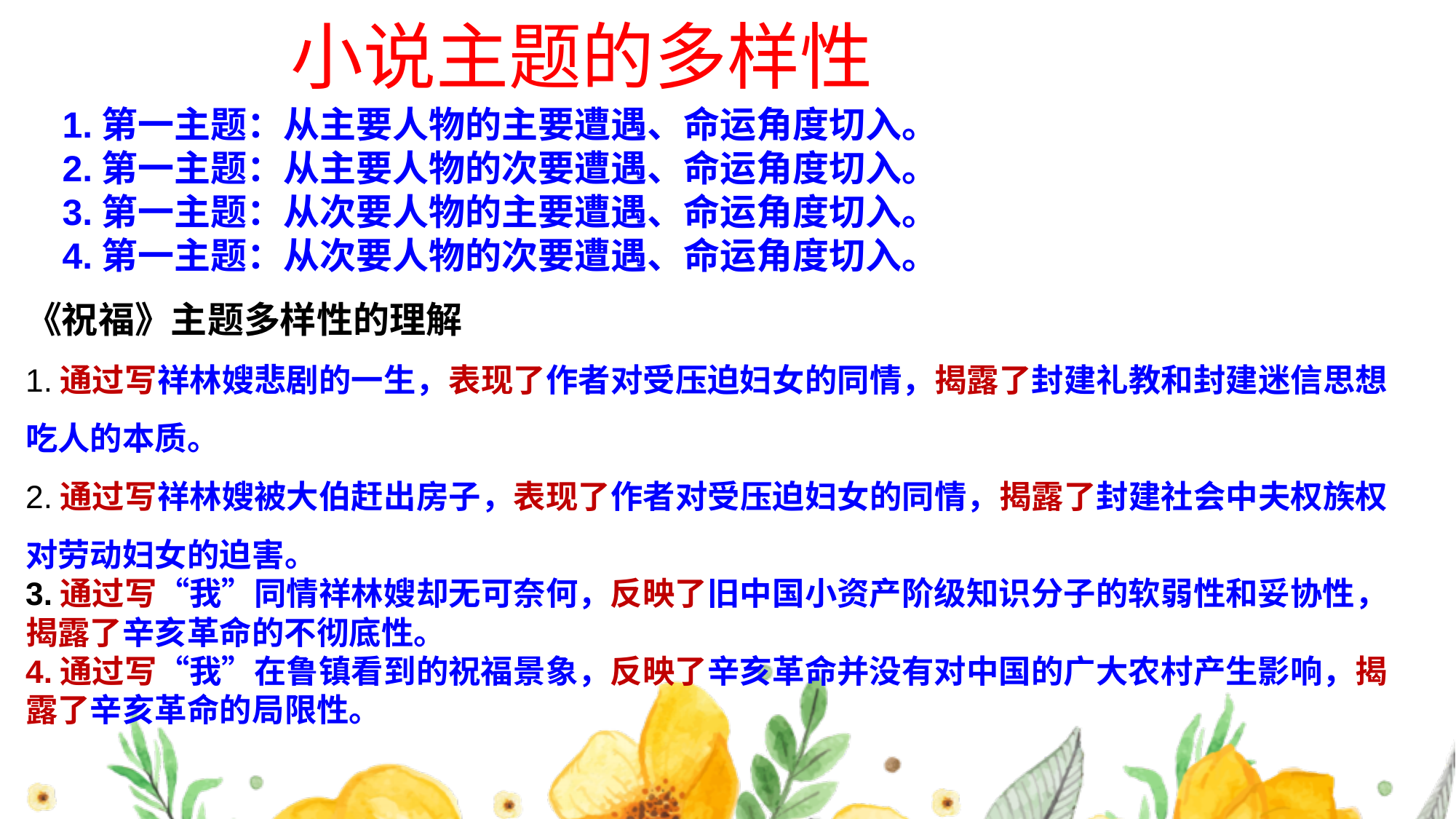

小说主题的多样性
#
1.第一主题：从主要人物的主要遭遇、命运角度切入。
2.第一主题：从主要人物的次要遭遇、命运角度切入。
3.第一主题：从次要人物的主要遭遇、命运角度切入。
4.第一主题：从次要人物的次要遭遇、命运角度切入。

《祝福》主题多样性的理解
1.通过写祥林嫂悲剧的一生，表现了作者对受压迫妇女的同情，揭露了封建礼教和封建迷信思想吃人的本质。
2.通过写祥林嫂被大伯赶出房子，表现了作者对受压迫妇女的同情，揭露了封建社会中夫权族权对劳动妇女的迫害。
3.通过写“我”同情祥林嫂却无可奈何，反映了旧中国小资产阶级知识分子的软弱性和妥协性，揭露了辛亥革命的不彻底性。
4.通过写“我”在鲁镇看到的祝福景象，反映了辛亥革命并没有对中国的广大农村产生影响，揭露了辛亥革命的局限性。